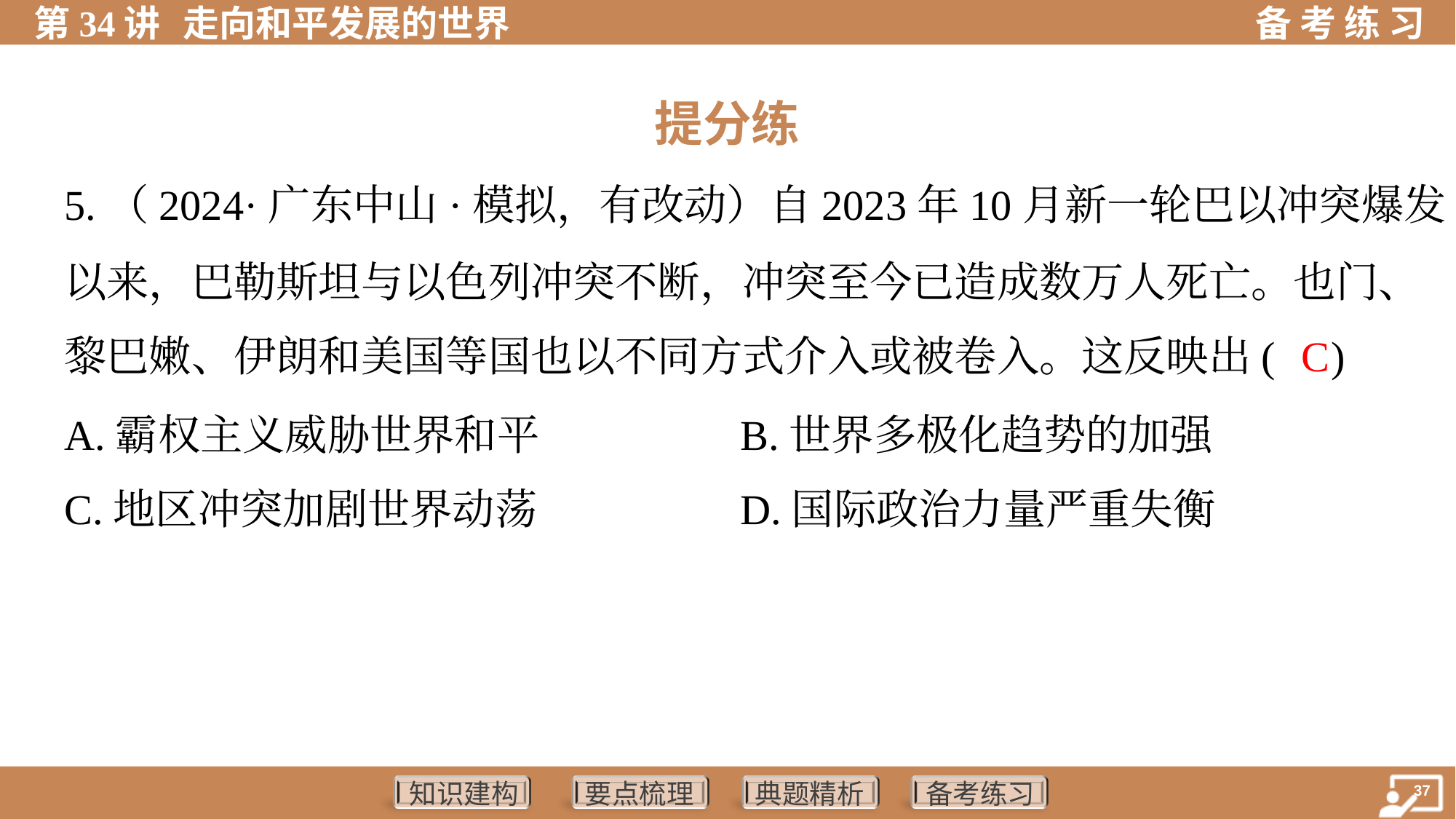

提分练
5.（2024·广东中山·模拟，有改动）自2023年10月新一轮巴以冲突爆发
以来，巴勒斯坦与以色列冲突不断，冲突至今已造成数万人死亡。也门、
黎巴嫩、伊朗和美国等国也以不同方式介入或被卷入。这反映出(     )
C
A.霸权主义威胁世界和平	B.世界多极化趋势的加强
C.地区冲突加剧世界动荡	D.国际政治力量严重失衡